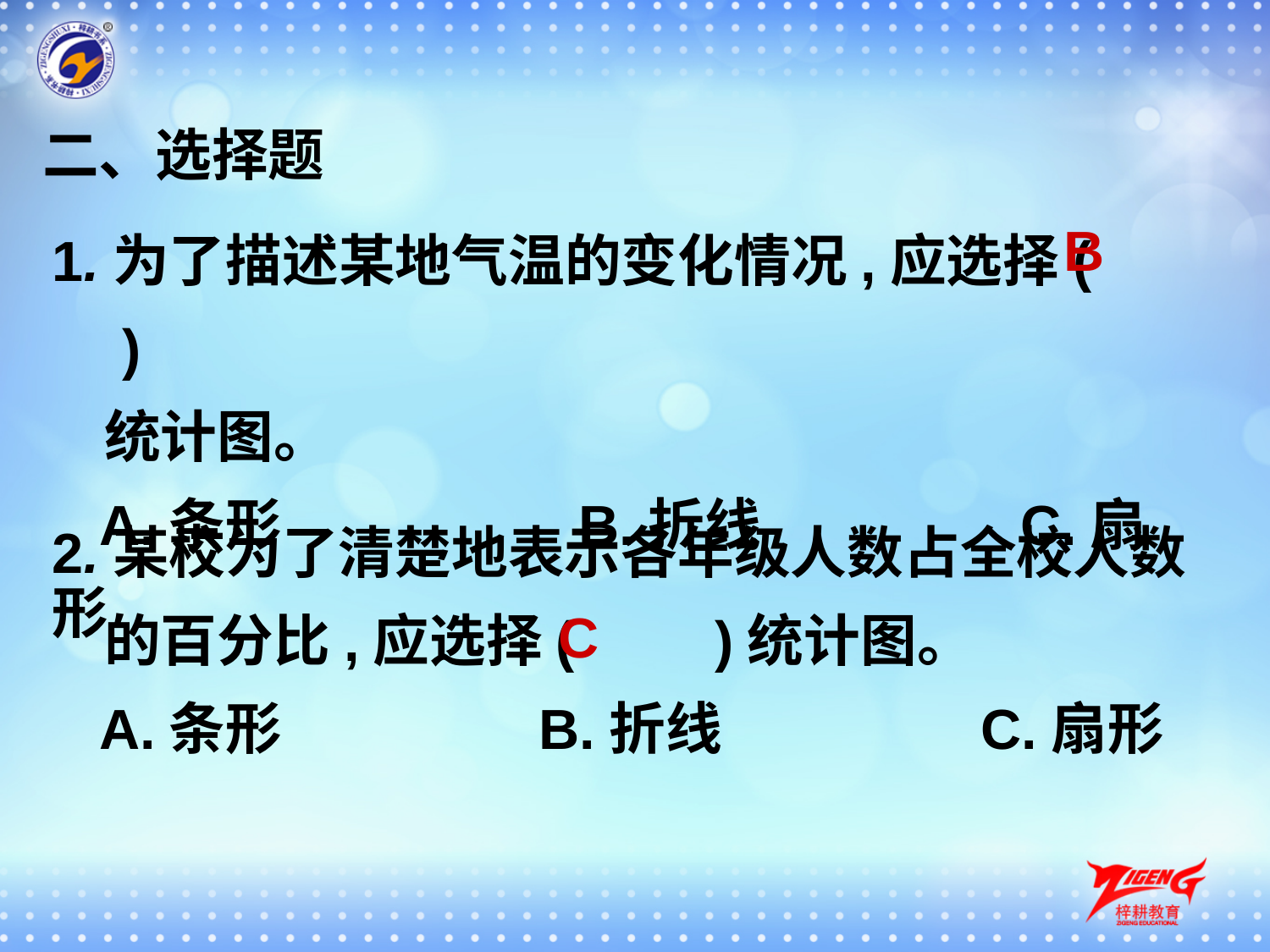

二、选择题
1.为了描述某地气温的变化情况,应选择(　　)
   统计图。
   A.条形　　　　　B.折线                   C.扇形
B
2.某校为了清楚地表示各年级人数占全校人数
   的百分比,应选择(　　)统计图。
   A.条形	                 B.折线                   C.扇形
C